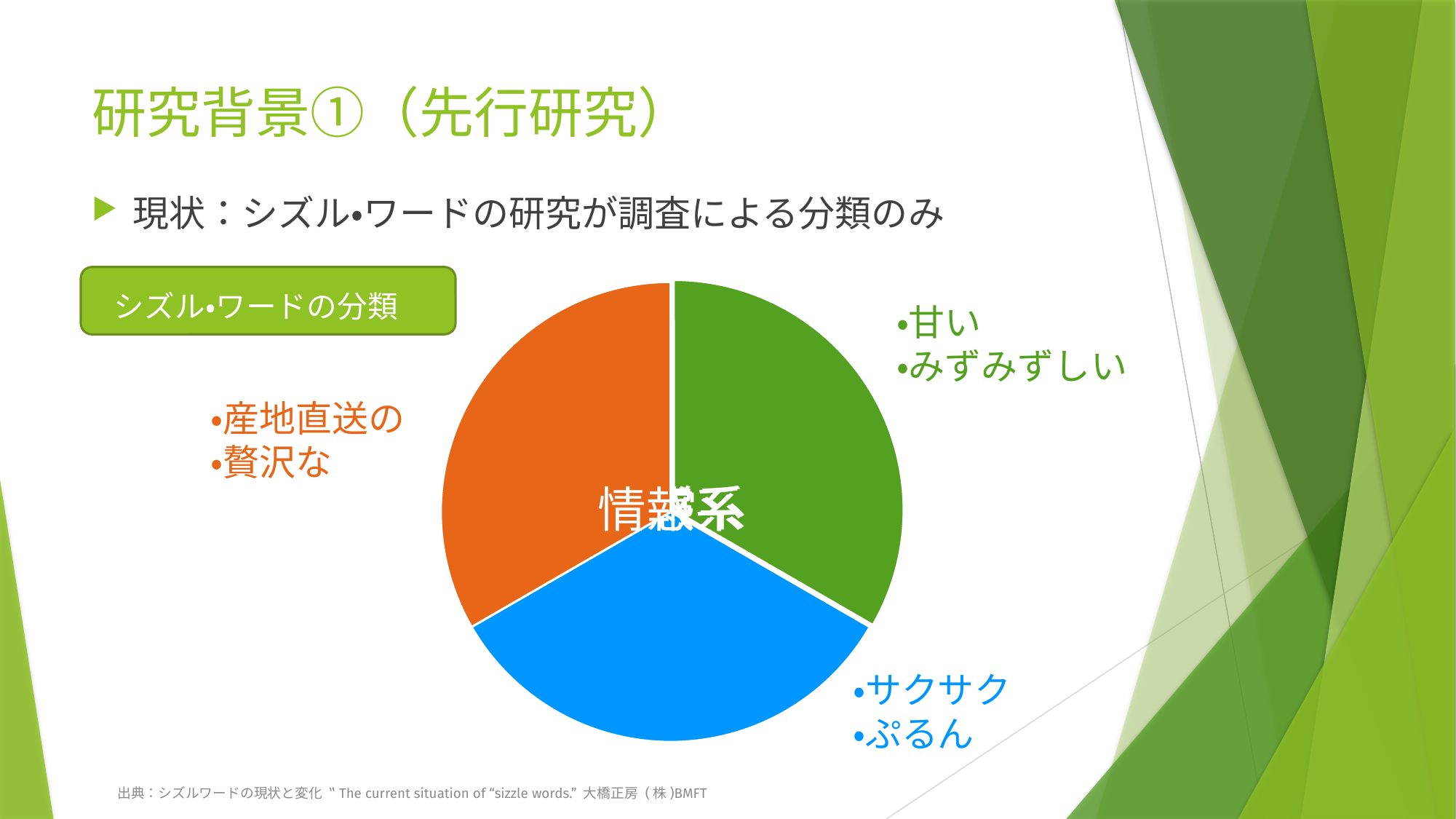

# 研究背景①（先行研究）
現状：シズル・ワードの研究が調査による分類のみ

味覚系
食感系
情報系

シズル・ワードの分類
・甘い
・みずみずしい
・産地直送の
・贅沢な
・サクサク
・ぷるん
出典：シズルワードの現状と変化  “The current situation of “sizzle words.” 大橋正房 (株)BMFT